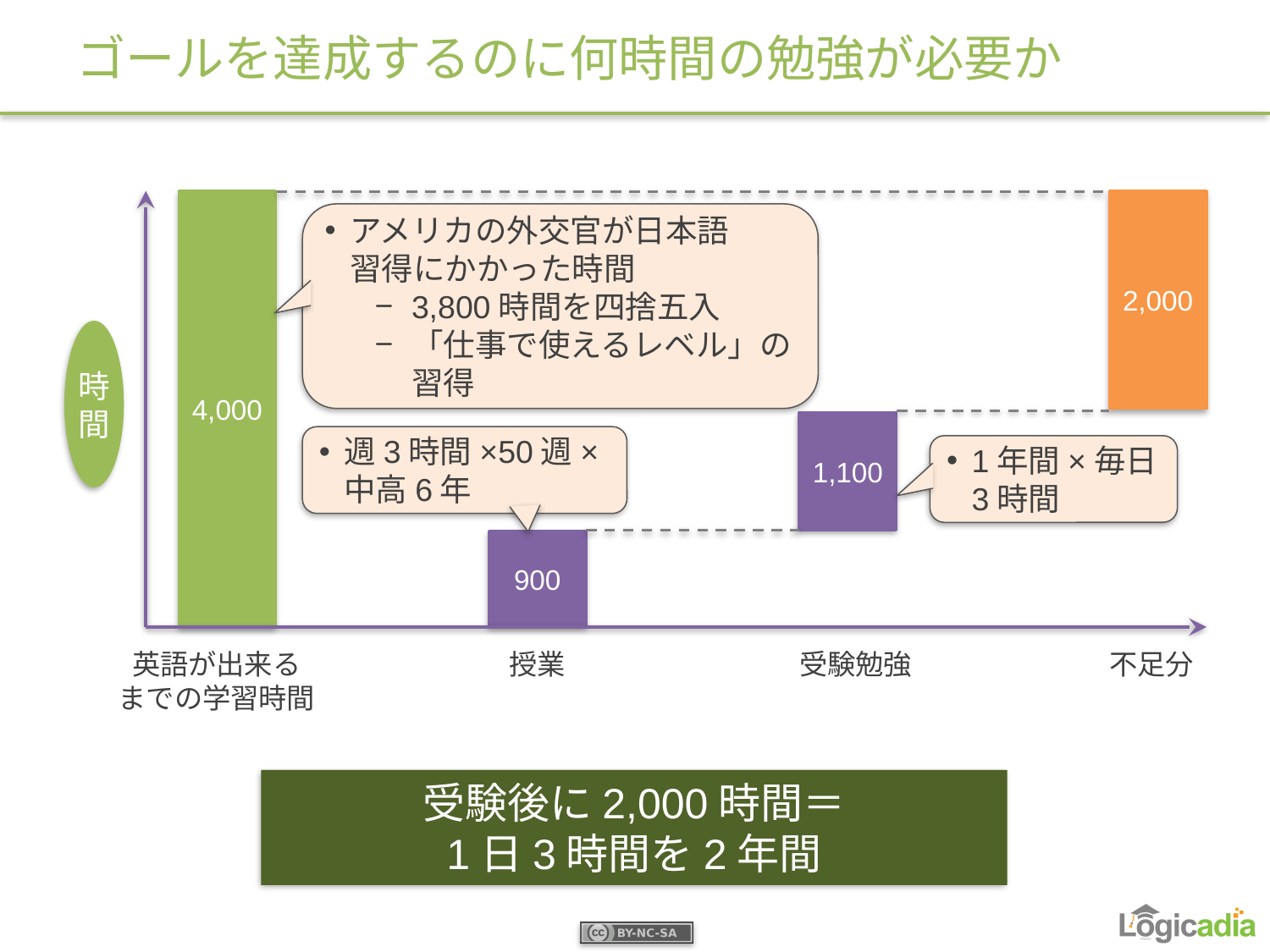

# ゴールを達成するのに何時間の勉強が必要か
4,000
2,000
アメリカの外交官が日本語
習得にかかった時間
3,800時間を四捨五入
「仕事で使えるレベル」の習得

時間
1,100
週3時間×50週×
中高6年
1年間×毎日
3時間

900
英語が出来る
までの学習時間
授業
受験勉強
不足分
受験後に2,000時間＝
1日3時間を2年間